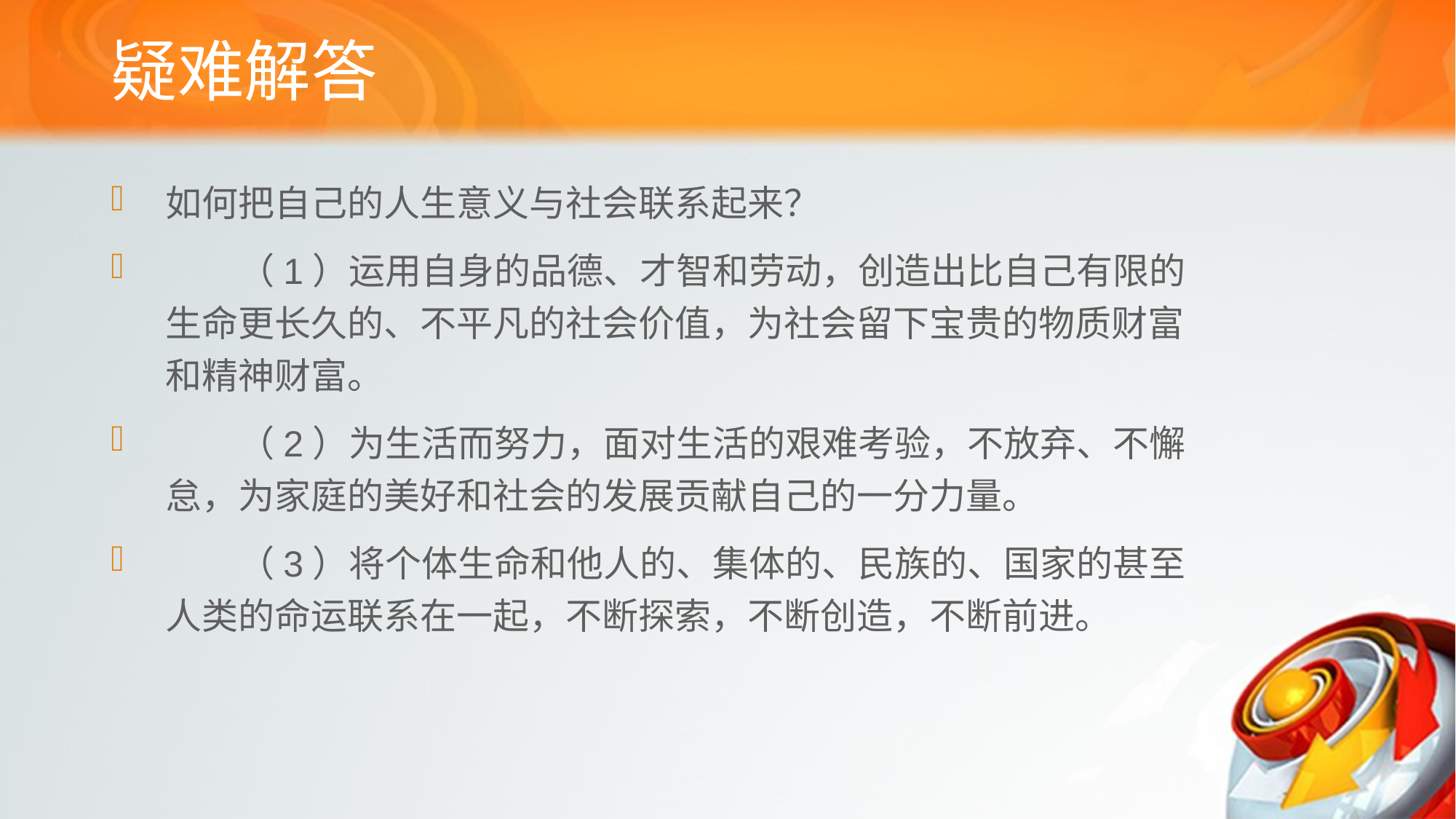

# 疑难解答
如何把自己的人生意义与社会联系起来？
　　（1）运用自身的品德、才智和劳动，创造出比自己有限的生命更长久的、不平凡的社会价值，为社会留下宝贵的物质财富和精神财富。
　　（2）为生活而努力，面对生活的艰难考验，不放弃、不懈怠，为家庭的美好和社会的发展贡献自己的一分力量。
　　（3）将个体生命和他人的、集体的、民族的、国家的甚至人类的命运联系在一起，不断探索，不断创造，不断前进。